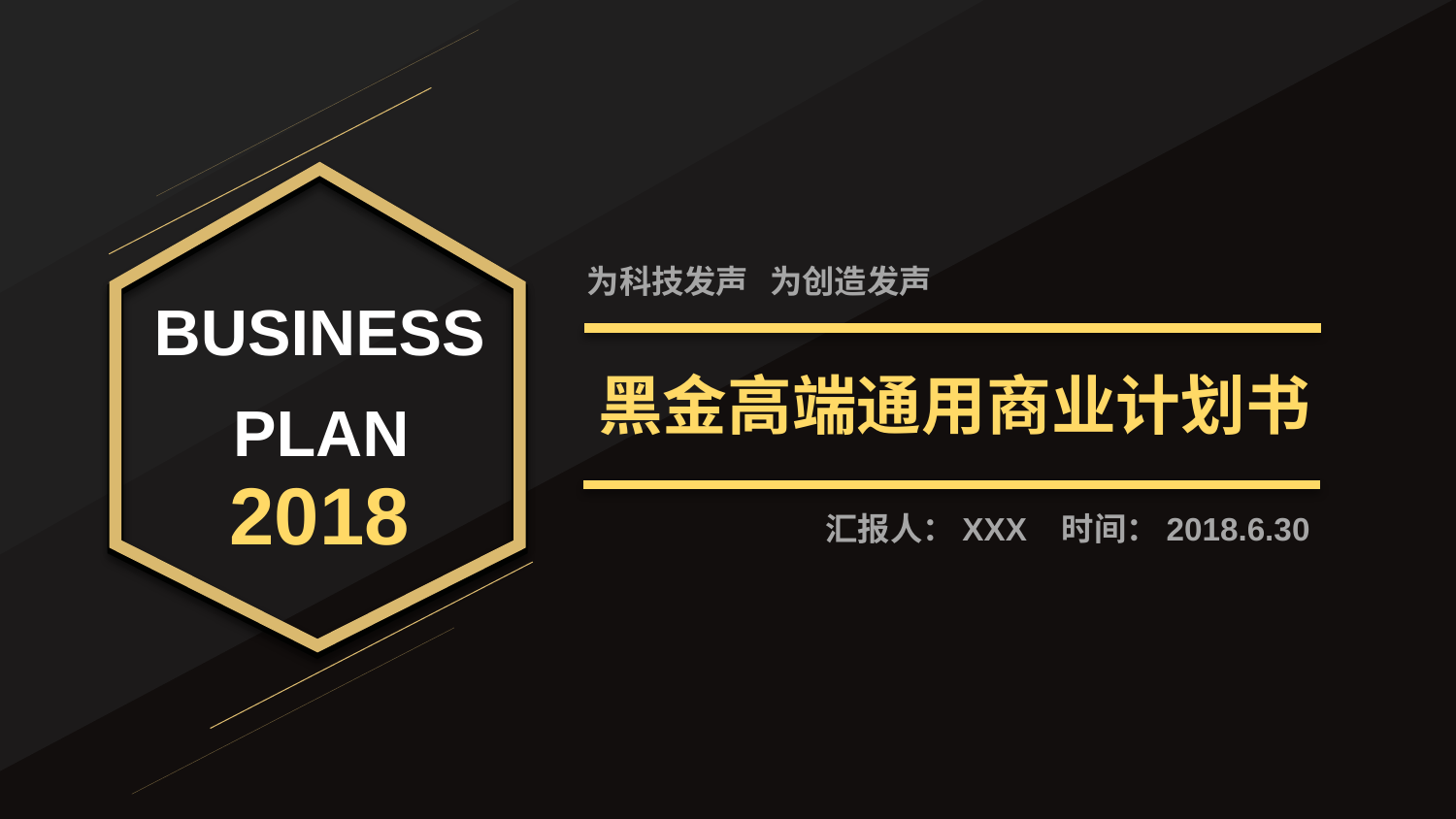

为科技发声   为创造发声
BUSINESS
黑金高端通用商业计划书
PLAN
2018
汇报人：XXX   时间：2018.6.30